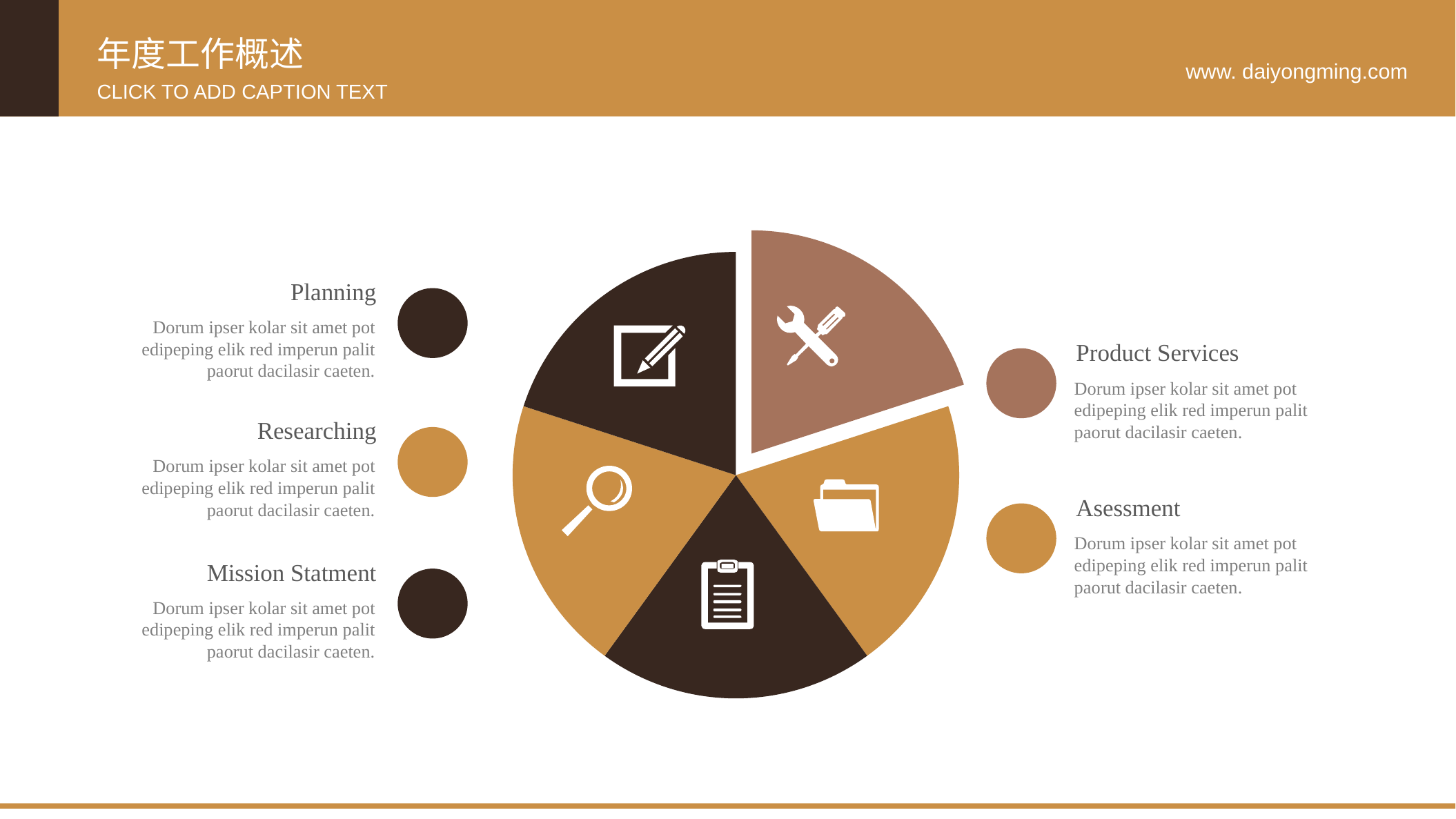

年度工作概述
www. daiyongming.com
CLICK TO ADD CAPTION TEXT

Planning
Dorum ipser kolar sit amet pot edipeping elik red imperun palit paorut dacilasir caeten.

Product Services
Dorum ipser kolar sit amet pot edipeping elik red imperun palit paorut dacilasir caeten.

Researching
Dorum ipser kolar sit amet pot edipeping elik red imperun palit paorut dacilasir caeten.

Asessment
Dorum ipser kolar sit amet pot edipeping elik red imperun palit paorut dacilasir caeten.

Mission Statment
Dorum ipser kolar sit amet pot edipeping elik red imperun palit paorut dacilasir caeten.